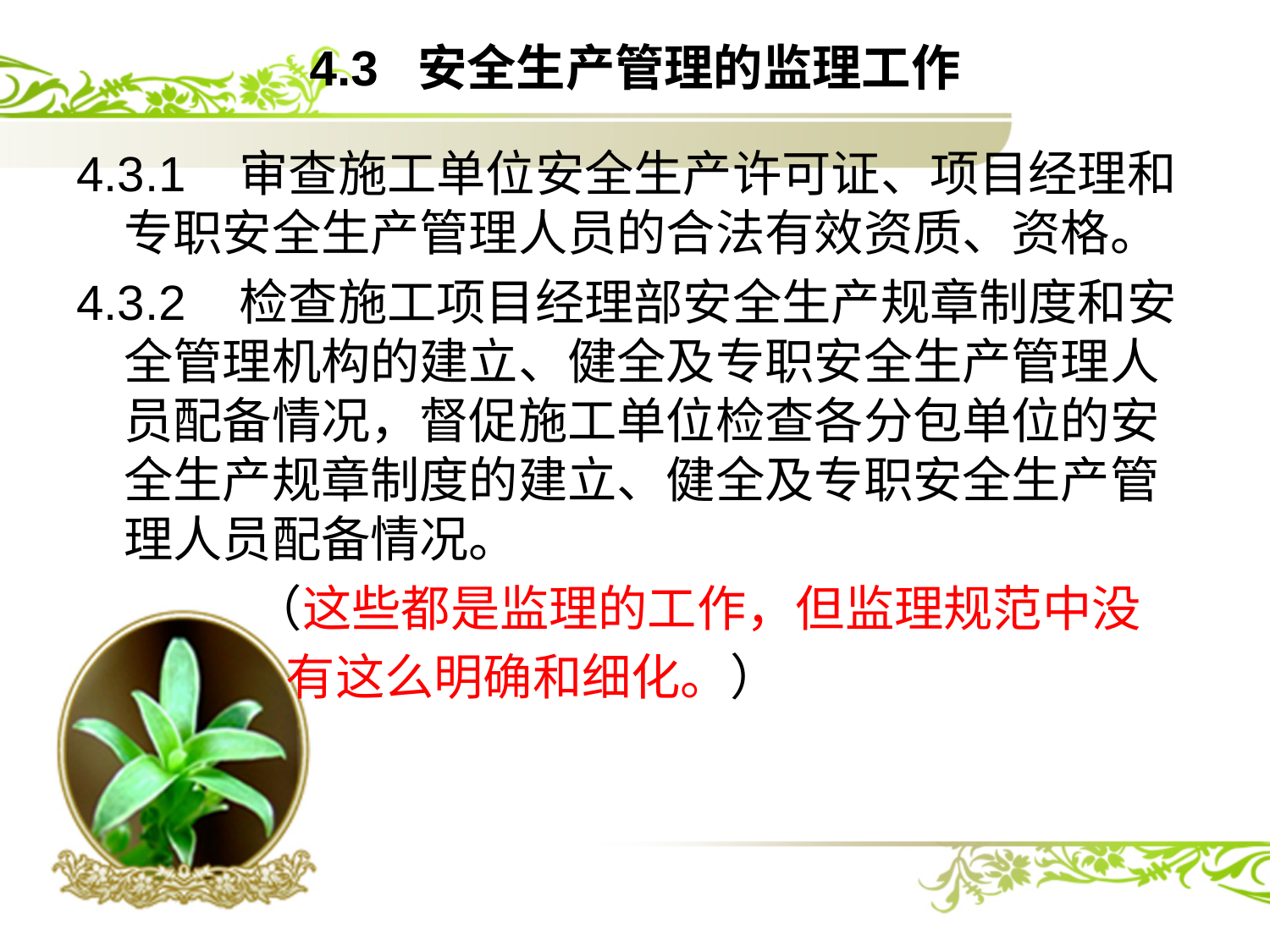

# 4.3  安全生产管理的监理工作
4.3.1   审查施工单位安全生产许可证、项目经理和专职安全生产管理人员的合法有效资质、资格。
4.3.2   检查施工项目经理部安全生产规章制度和安全管理机构的建立、健全及专职安全生产管理人员配备情况，督促施工单位检查各分包单位的安全生产规章制度的建立、健全及专职安全生产管理人员配备情况。
               （这些都是监理的工作，但监理规范中没
                  有这么明确和细化。）